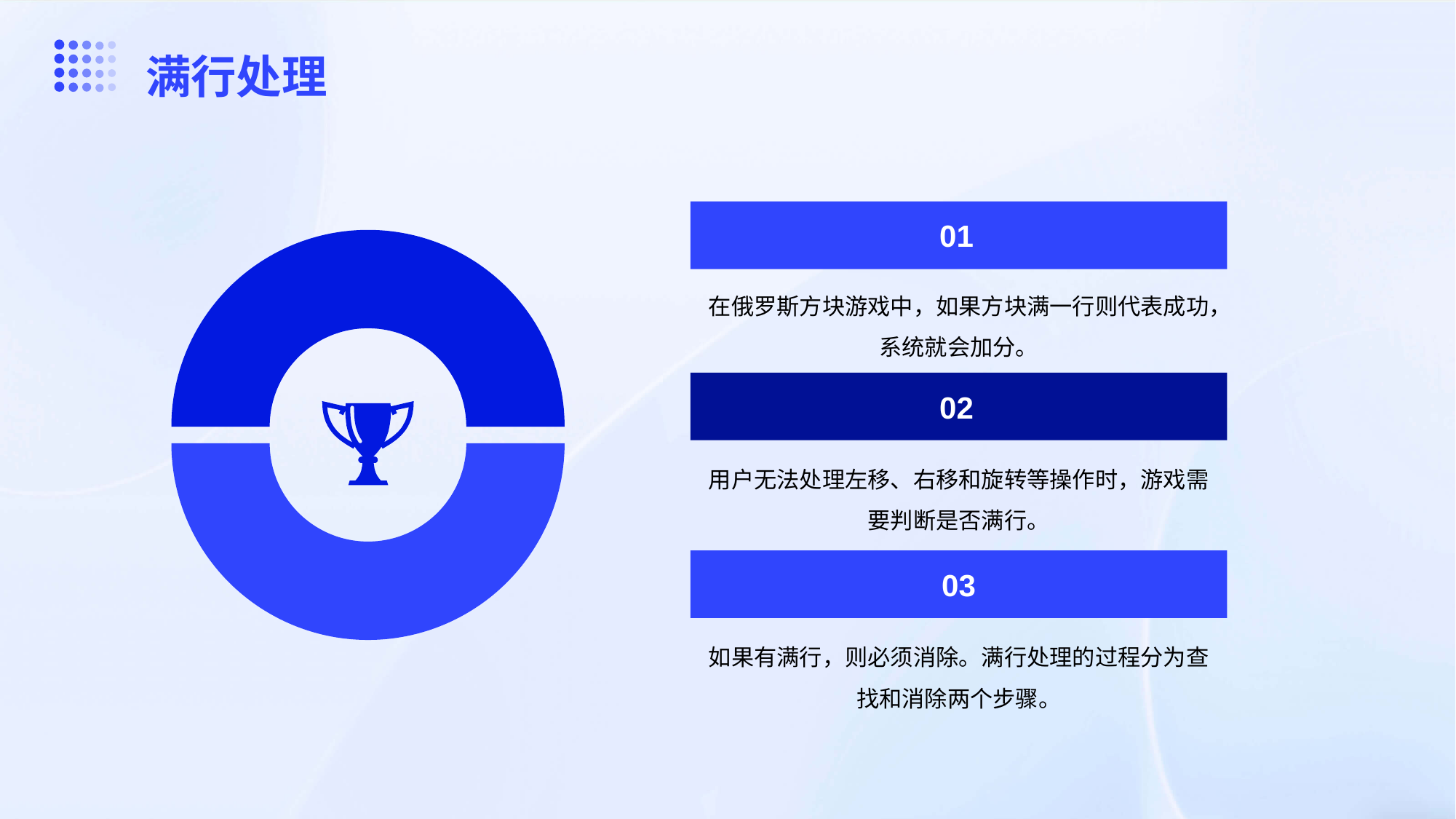

满行处理

01

在俄罗斯方块游戏中，如果方块满一行则代表成功，系统就会加分。

02

用户无法处理左移、右移和旋转等操作时，游戏需要判断是否满行。

03
如果有满行，则必须消除。满行处理的过程分为查找和消除两个步骤。